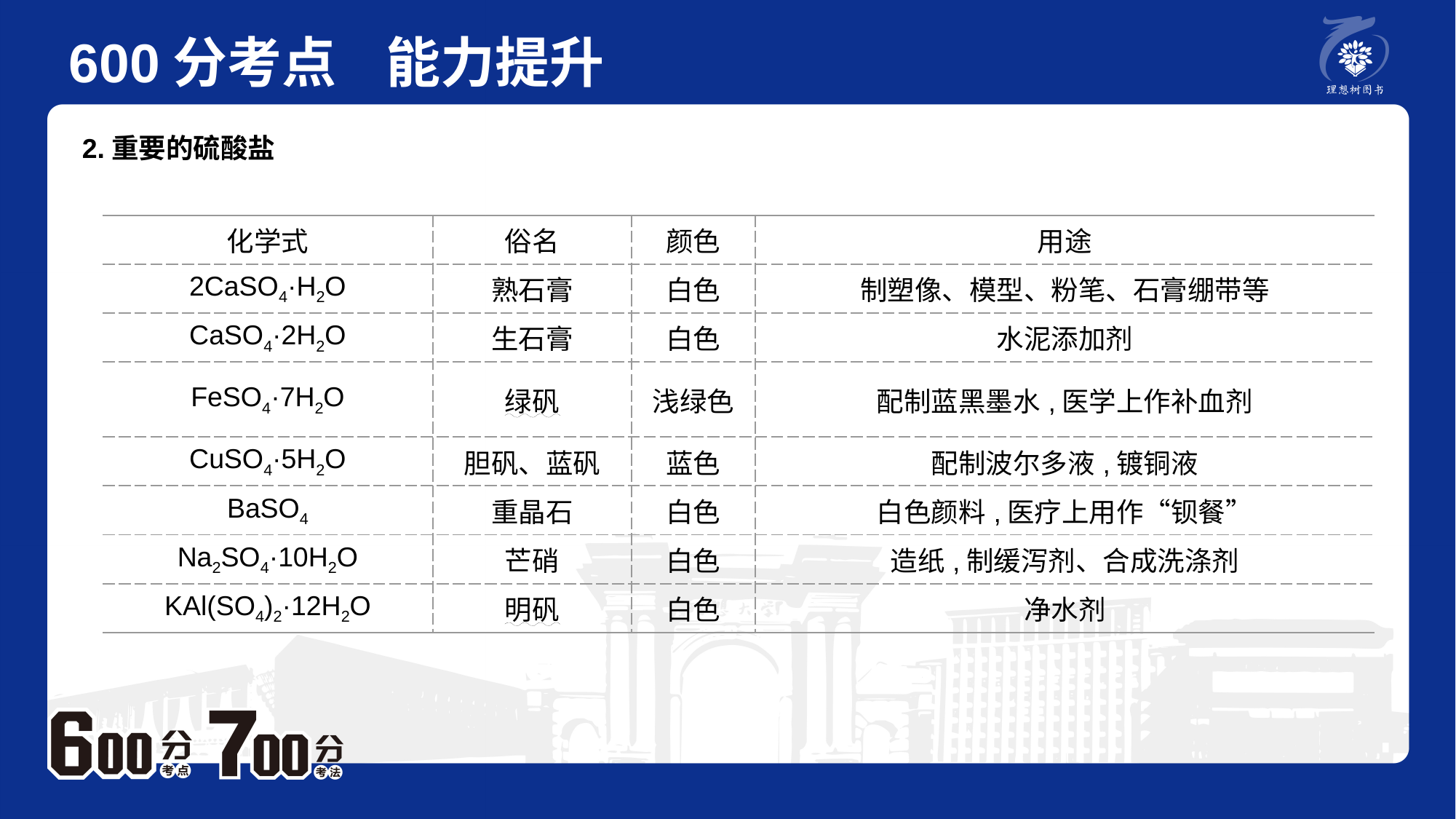

600分考点    能力提升
　               例题P2
2.重要的硫酸盐

| 化学式 | 俗名 | 颜色 | 用途 |
| --- | --- | --- | --- |
| 2CaSO4·H2O | 熟石膏 | 白色 | 制塑像、模型、粉笔、石膏绷带等 |
| CaSO4·2H2O | 生石膏 | 白色 | 水泥添加剂 |
| FeSO4·7H2O | 绿矾 | 浅绿色 | 配制蓝黑墨水,医学上作补血剂 |
| CuSO4·5H2O | 胆矾、蓝矾 | 蓝色 | 配制波尔多液,镀铜液 |
| BaSO4 | 重晶石 | 白色 | 白色颜料,医疗上用作“钡餐” |
| Na2SO4·10H2O | 芒硝 | 白色 | 造纸,制缓泻剂、合成洗涤剂 |
| KAl(SO4)2·12H2O | 明矾 | 白色 | 净水剂 |